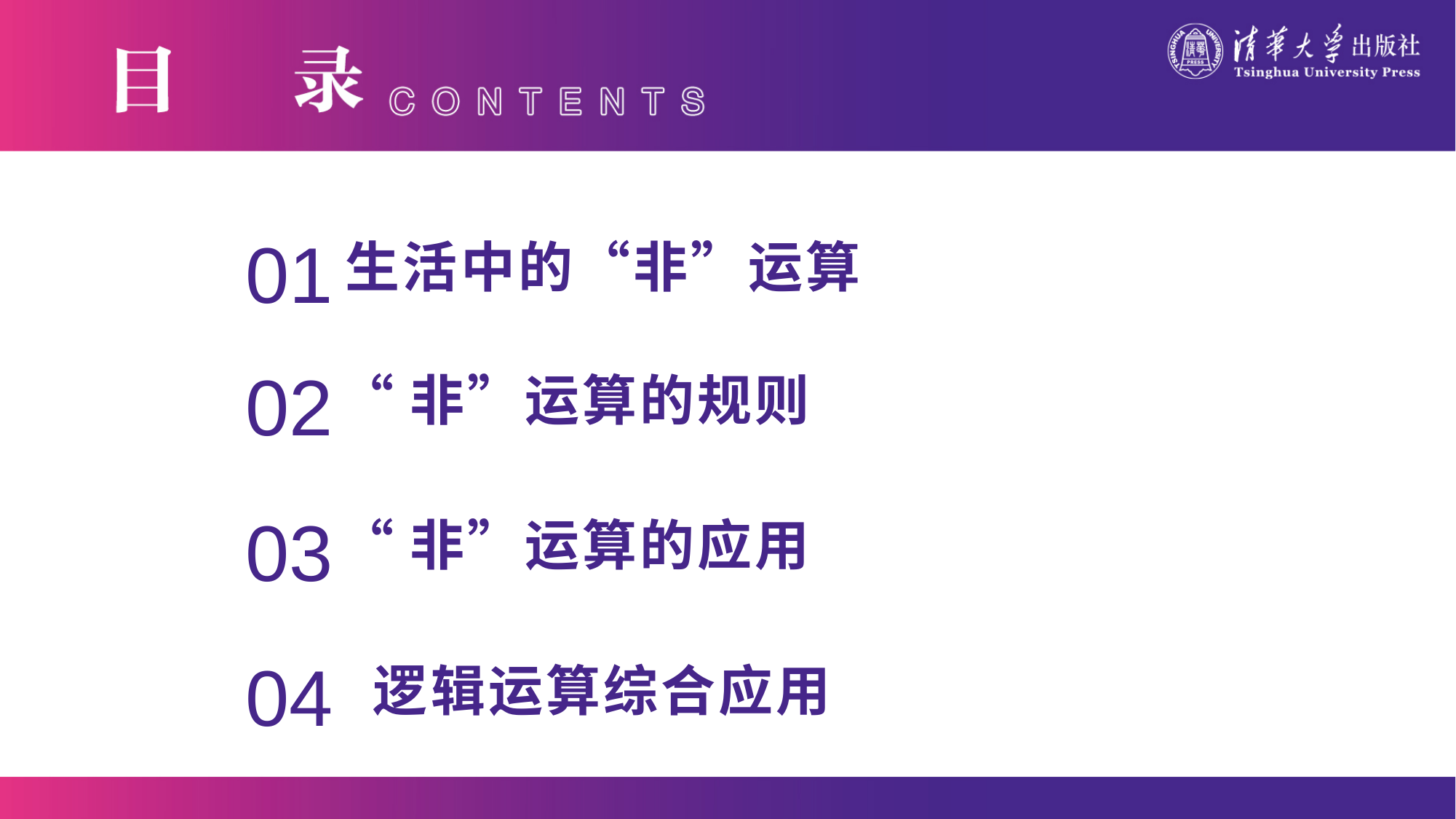

01
01
生活中的“非”运算
02
“非”运算的规则
03
“非”运算的应用
04
逻辑运算综合应用